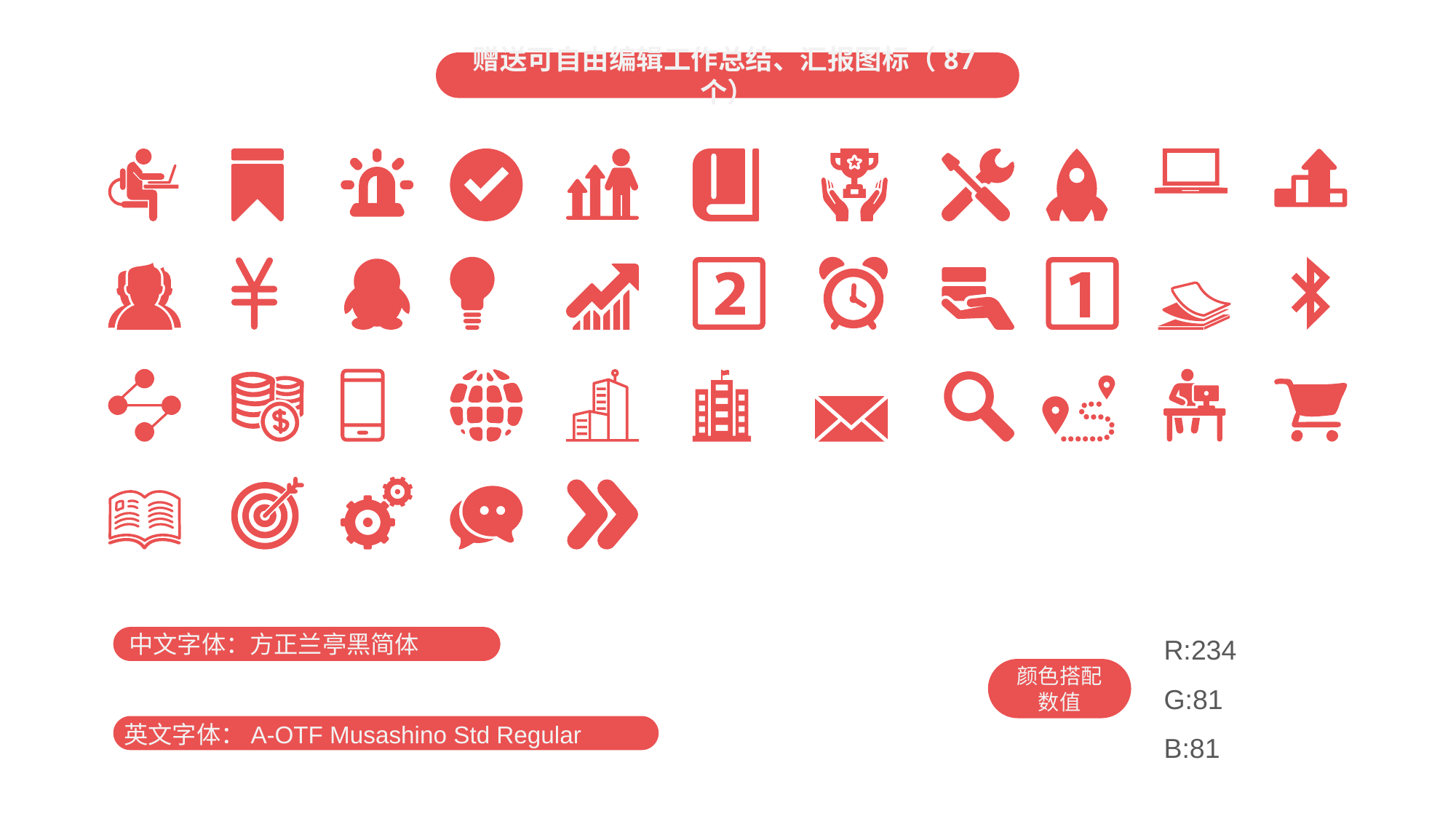

赠送可自由编辑工作总结、汇报图标（87个）

R:234
G:81
B:81
中文字体：方正兰亭黑简体
颜色搭配数值
英文字体：A-OTF Musashino Std Regular